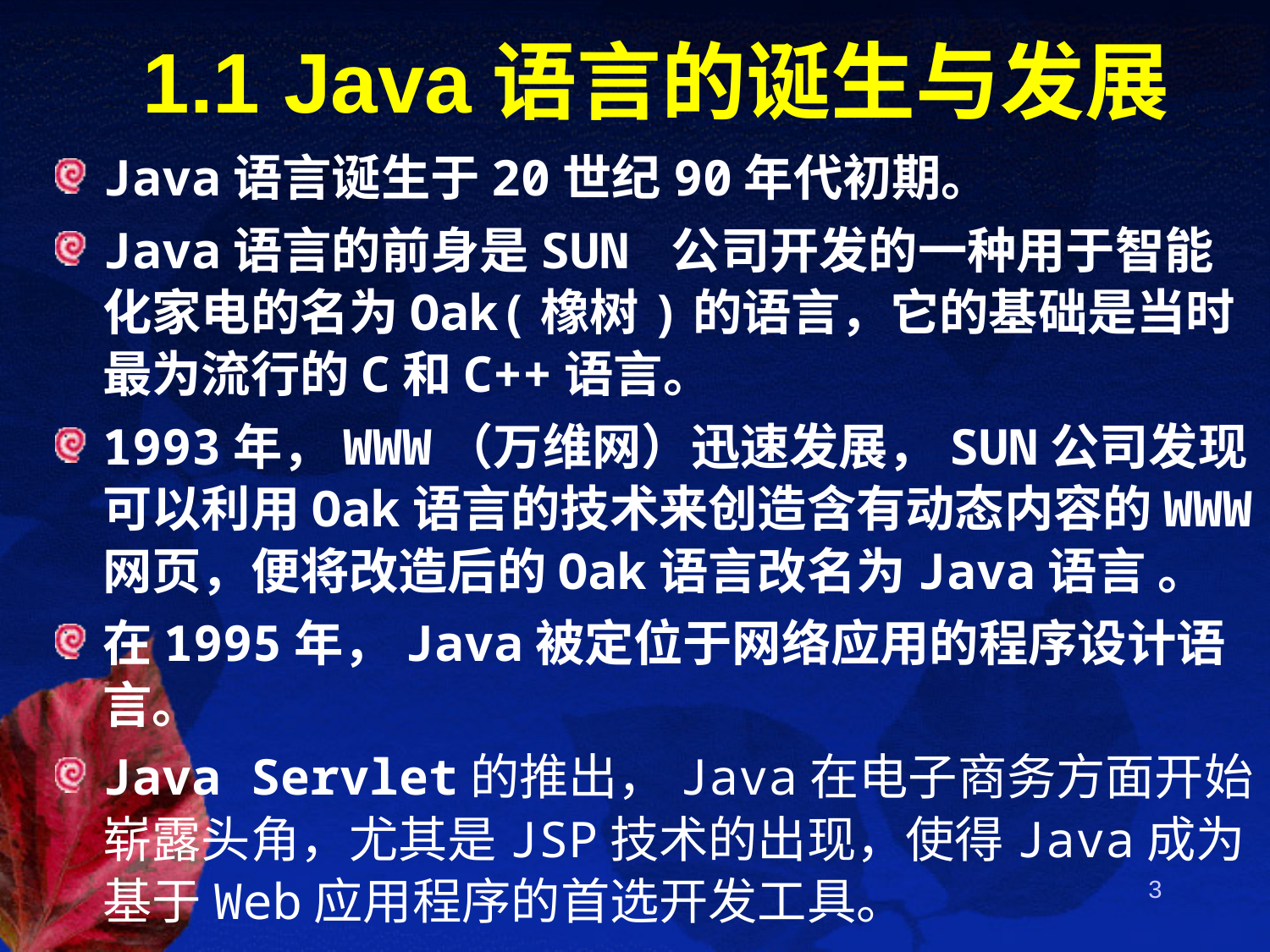

# 1.1 Java语言的诞生与发展
Java语言诞生于20世纪90年代初期。
Java语言的前身是SUN 公司开发的一种用于智能化家电的名为Oak(橡树)的语言，它的基础是当时最为流行的C和C++语言。
1993年，WWW（万维网）迅速发展，SUN公司发现可以利用Oak语言的技术来创造含有动态内容的WWW网页，便将改造后的Oak语言改名为Java语言 。
在1995年，Java被定位于网络应用的程序设计语言。
Java Servlet的推出，Java在电子商务方面开始崭露头角，尤其是JSP技术的出现，使得Java成为基于Web应用程序的首选开发工具。
3